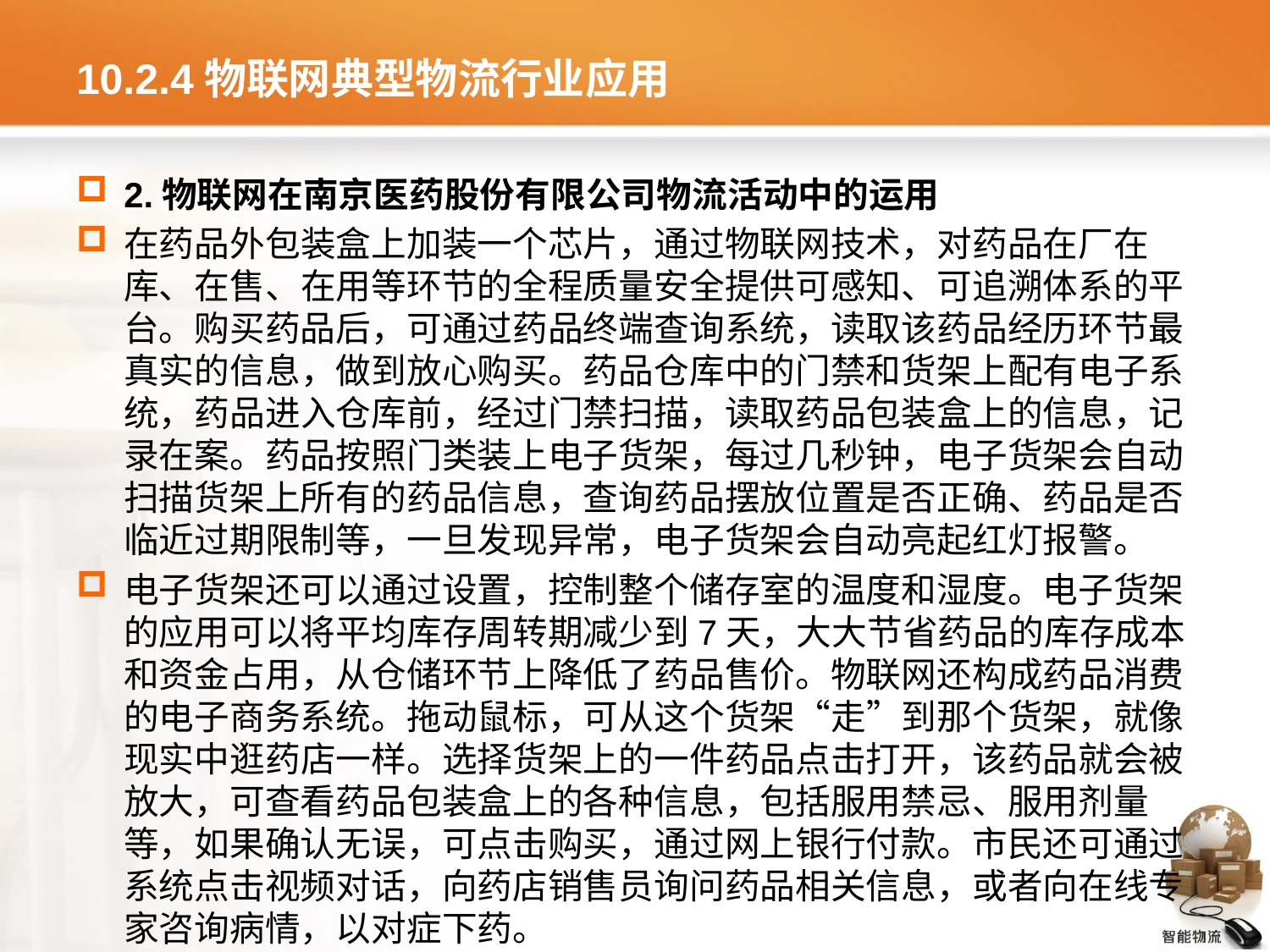

# 10.2.4物联网典型物流行业应用
2.物联网在南京医药股份有限公司物流活动中的运用
在药品外包装盒上加装一个芯片，通过物联网技术，对药品在厂在库、在售、在用等环节的全程质量安全提供可感知、可追溯体系的平台。购买药品后，可通过药品终端查询系统，读取该药品经历环节最真实的信息，做到放心购买。药品仓库中的门禁和货架上配有电子系统，药品进入仓库前，经过门禁扫描，读取药品包装盒上的信息，记录在案。药品按照门类装上电子货架，每过几秒钟，电子货架会自动扫描货架上所有的药品信息，查询药品摆放位置是否正确、药品是否临近过期限制等，一旦发现异常，电子货架会自动亮起红灯报警。
电子货架还可以通过设置，控制整个储存室的温度和湿度。电子货架的应用可以将平均库存周转期减少到7天，大大节省药品的库存成本和资金占用，从仓储环节上降低了药品售价。物联网还构成药品消费的电子商务系统。拖动鼠标，可从这个货架“走”到那个货架，就像现实中逛药店一样。选择货架上的一件药品点击打开，该药品就会被放大，可查看药品包装盒上的各种信息，包括服用禁忌、服用剂量等，如果确认无误，可点击购买，通过网上银行付款。市民还可通过系统点击视频对话，向药店销售员询问药品相关信息，或者向在线专家咨询病情，以对症下药。